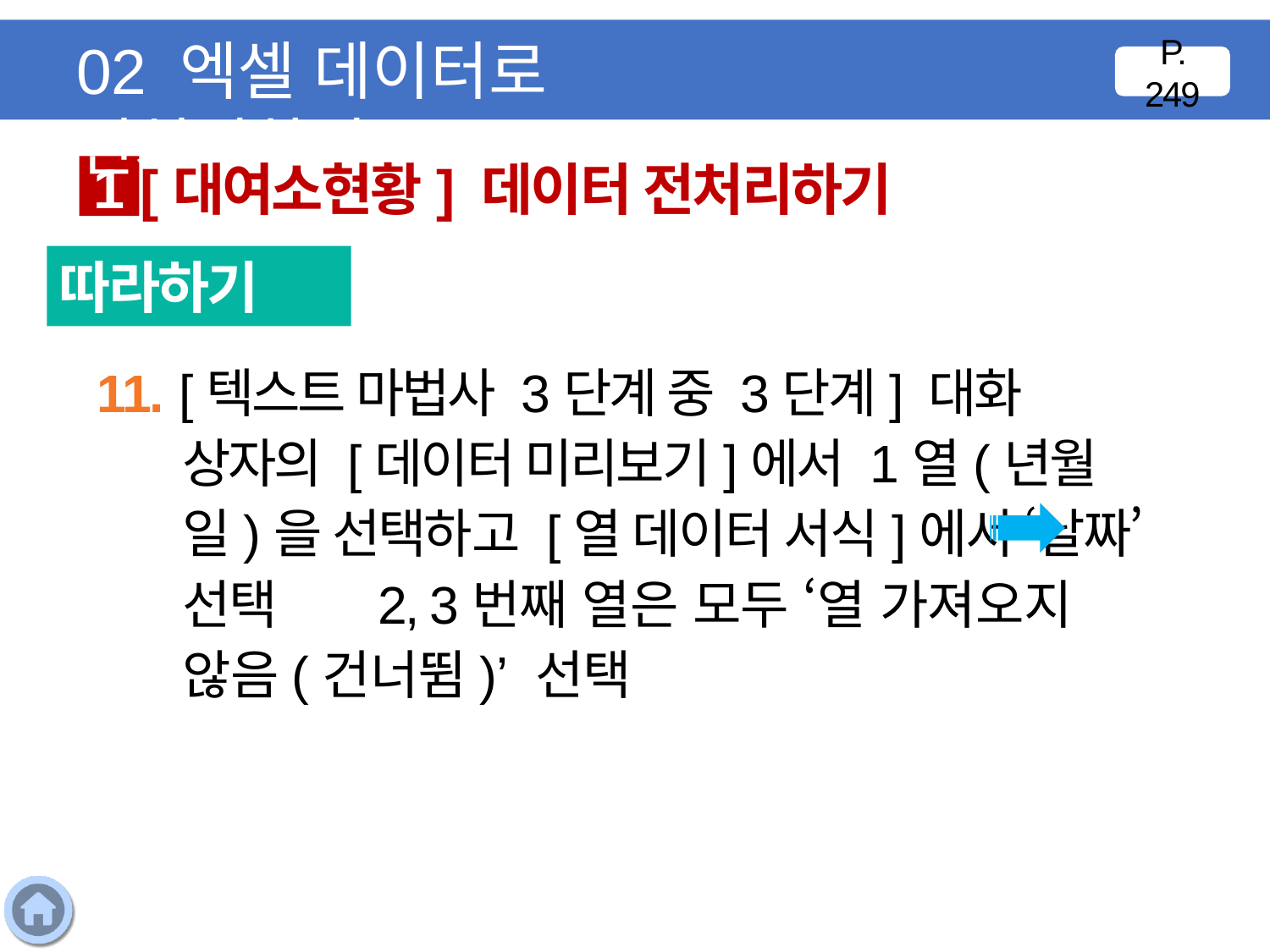

02 엑셀 데이터로 전처리하기
P. 249
[대여소현황] 데이터 전처리하기
1
따라하기
11. [텍스트 마법사 3단계 중 3단계] 대화 상자의 [데이터 미리보기]에서 1열(년월일)을 선택하고 [열 데이터 서식]에서 ‘날짜’ 선택       2, 3번째 열은 모두 ‘열 가져오지 않음(건너뜀)’ 선택